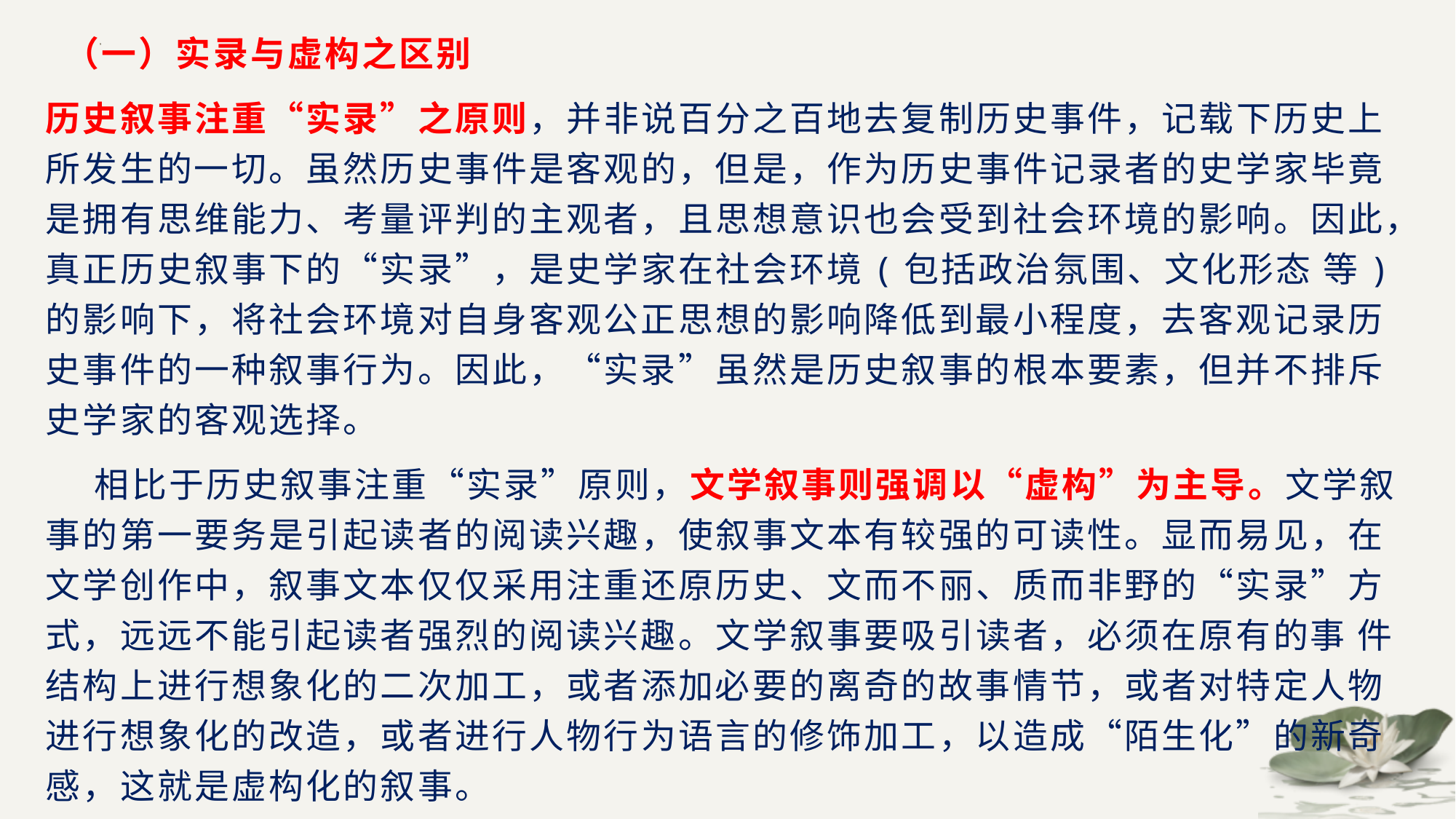

（一）实录与虚构之区别
历史叙事注重“实录”之原则，并非说百分之百地去复制历史事件，记载下历史上所发生的一切。虽然历史事件是客观的，但是，作为历史事件记录者的史学家毕竟是拥有思维能力、考量评判的主观者，且思想意识也会受到社会环境的影响。因此，真正历史叙事下的“实录”，是史学家在社会环境(包括政治氛围、文化形态 等)的影响下，将社会环境对自身客观公正思想的影响降低到最小程度，去客观记录历史事件的一种叙事行为。因此，“实录”虽然是历史叙事的根本要素，但并不排斥史学家的客观选择。
    相比于历史叙事注重“实录”原则，文学叙事则强调以“虚构”为主导。文学叙事的第一要务是引起读者的阅读兴趣，使叙事文本有较强的可读性。显而易见，在文学创作中，叙事文本仅仅采用注重还原历史、文而不丽、质而非野的“实录”方式，远远不能引起读者强烈的阅读兴趣。文学叙事要吸引读者，必须在原有的事 件结构上进行想象化的二次加工，或者添加必要的离奇的故事情节，或者对特定人物进行想象化的改造，或者进行人物行为语言的修饰加工，以造成“陌生化”的新奇感，这就是虚构化的叙事。